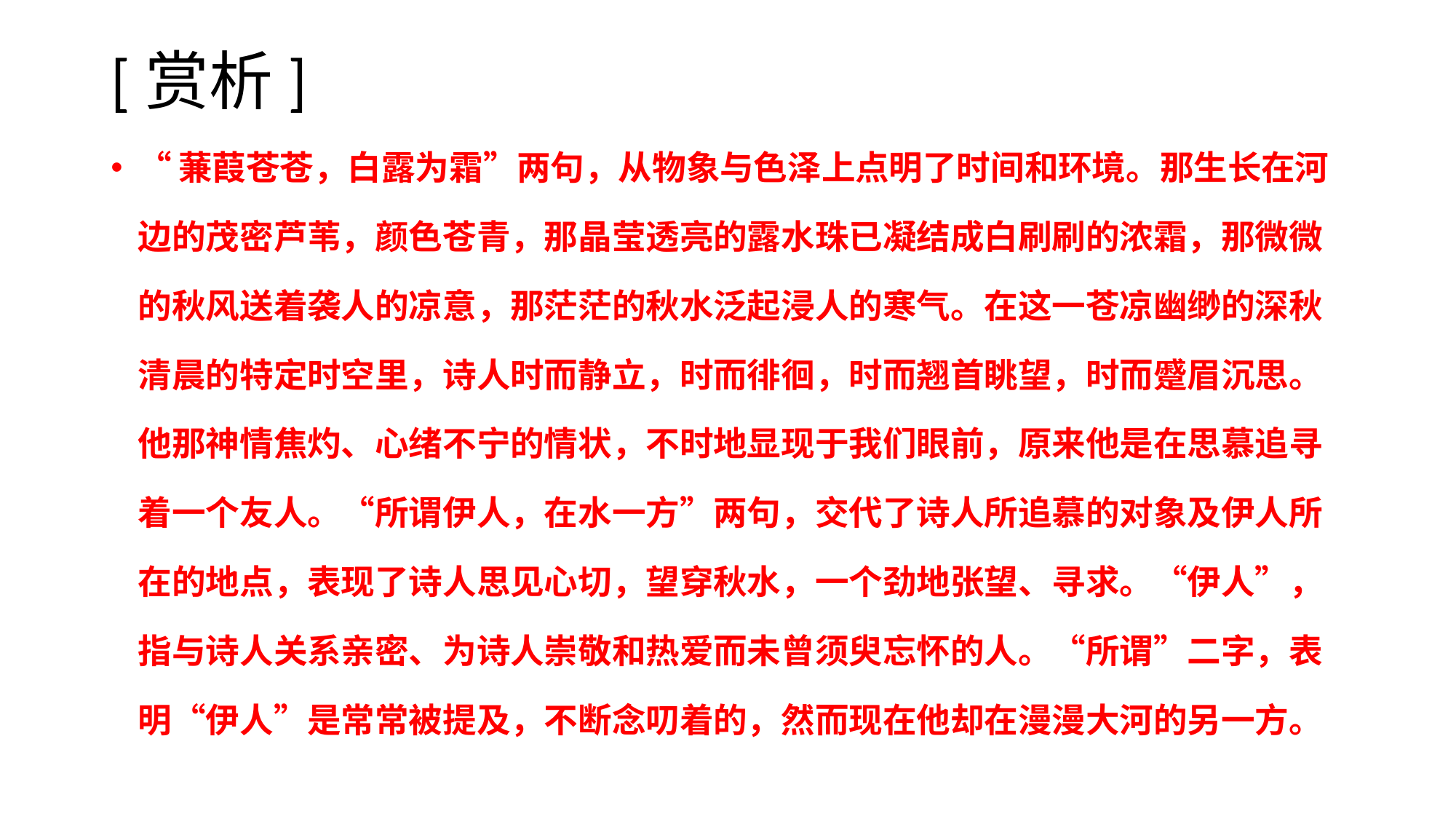

# [赏析]
“蒹葭苍苍，白露为霜”两句，从物象与色泽上点明了时间和环境。那生长在河边的茂密芦苇，颜色苍青，那晶莹透亮的露水珠已凝结成白刷刷的浓霜，那微微的秋风送着袭人的凉意，那茫茫的秋水泛起浸人的寒气。在这一苍凉幽缈的深秋清晨的特定时空里，诗人时而静立，时而徘徊，时而翘首眺望，时而蹙眉沉思。他那神情焦灼、心绪不宁的情状，不时地显现于我们眼前，原来他是在思慕追寻着一个友人。“所谓伊人，在水一方”两句，交代了诗人所追慕的对象及伊人所在的地点，表现了诗人思见心切，望穿秋水，一个劲地张望、寻求。“伊人”，指与诗人关系亲密、为诗人崇敬和热爱而未曾须臾忘怀的人。“所谓”二字，表明“伊人”是常常被提及，不断念叨着的，然而现在他却在漫漫大河的另一方。